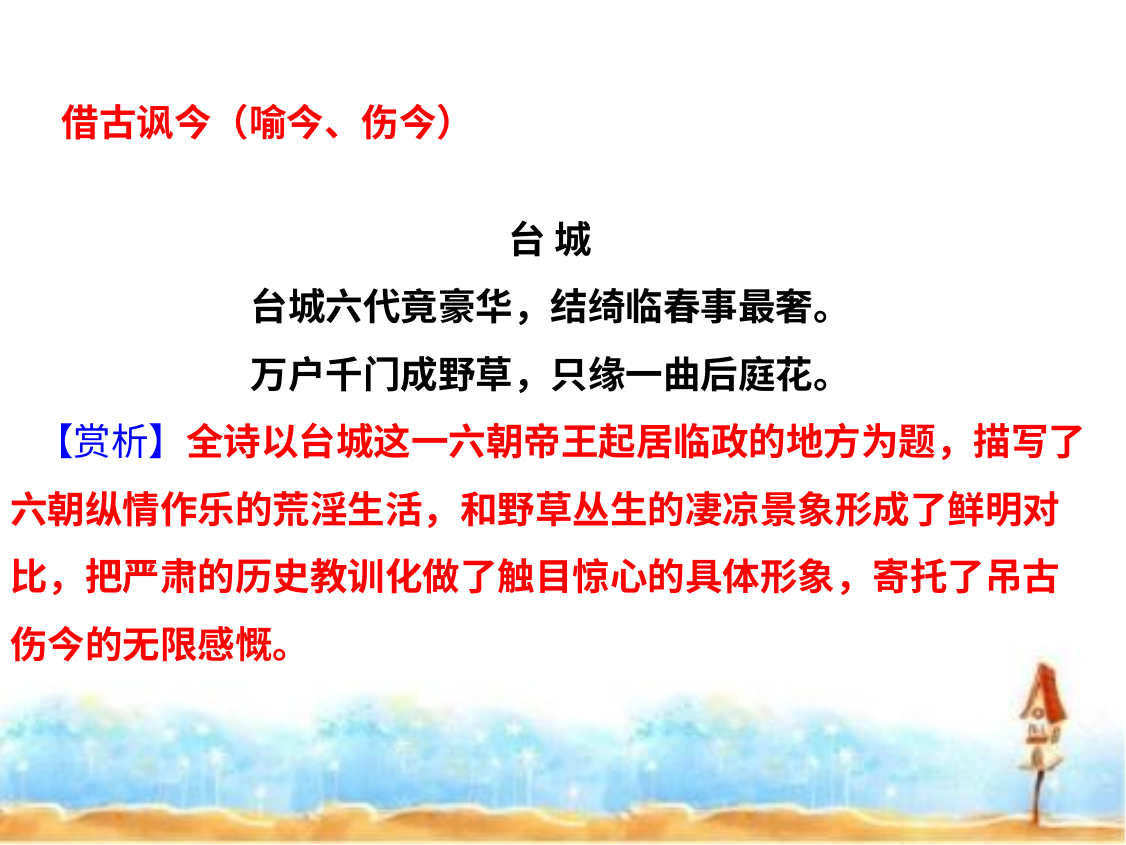

借古讽今（喻今、伤今）
台 城
台城六代竟豪华，结绮临春事最奢。
万户千门成野草，只缘一曲后庭花。
  【赏析】全诗以台城这一六朝帝王起居临政的地方为题，描写了六朝纵情作乐的荒淫生活，和野草丛生的凄凉景象形成了鲜明对比，把严肃的历史教训化做了触目惊心的具体形象，寄托了吊古伤今的无限感慨。